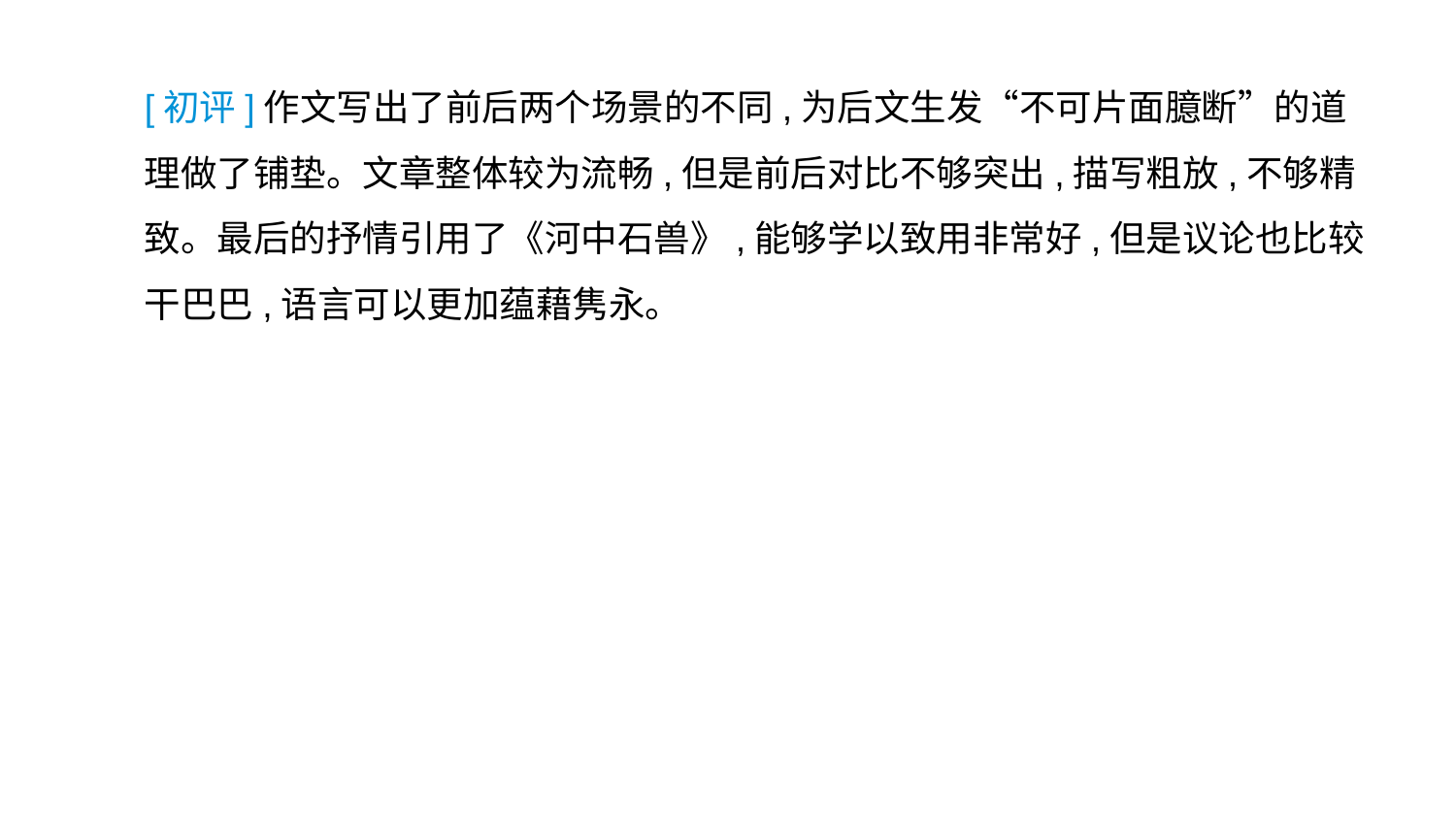

[初评]作文写出了前后两个场景的不同,为后文生发“不可片面臆断”的道理做了铺垫。文章整体较为流畅,但是前后对比不够突出,描写粗放,不够精致。最后的抒情引用了《河中石兽》,能够学以致用非常好,但是议论也比较干巴巴,语言可以更加蕴藉隽永。